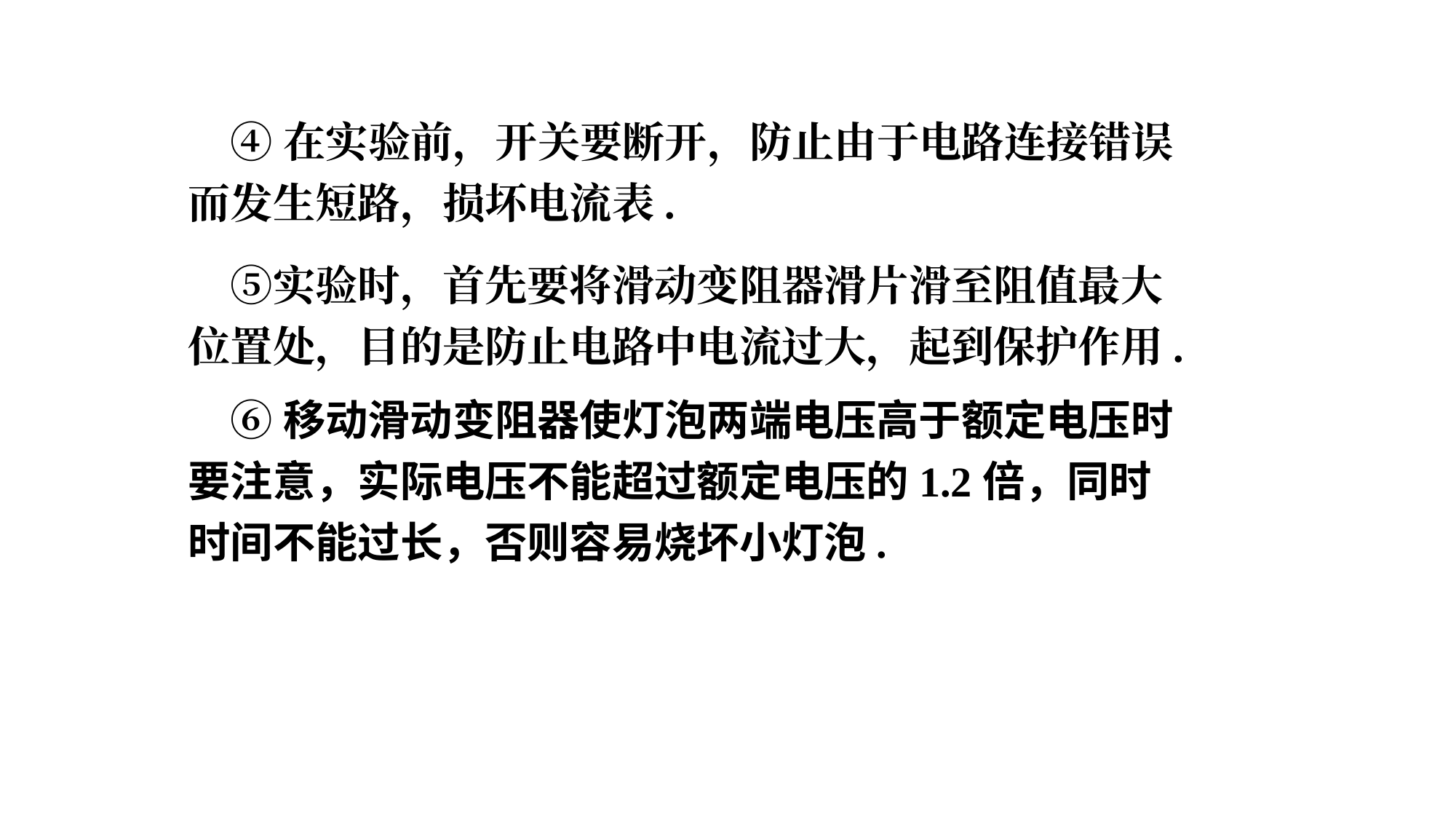

④ 在实验前，开关要断开，防止由于电路连接错误而发生短路，损坏电流表.
　⑤实验时，首先要将滑动变阻器滑片滑至阻值最大位置处，目的是防止电路中电流过大，起到保护作用.
    ⑥移动滑动变阻器使灯泡两端电压高于额定电压时要注意，实际电压不能超过额定电压的1.2倍，同时时间不能过长，否则容易烧坏小灯泡.